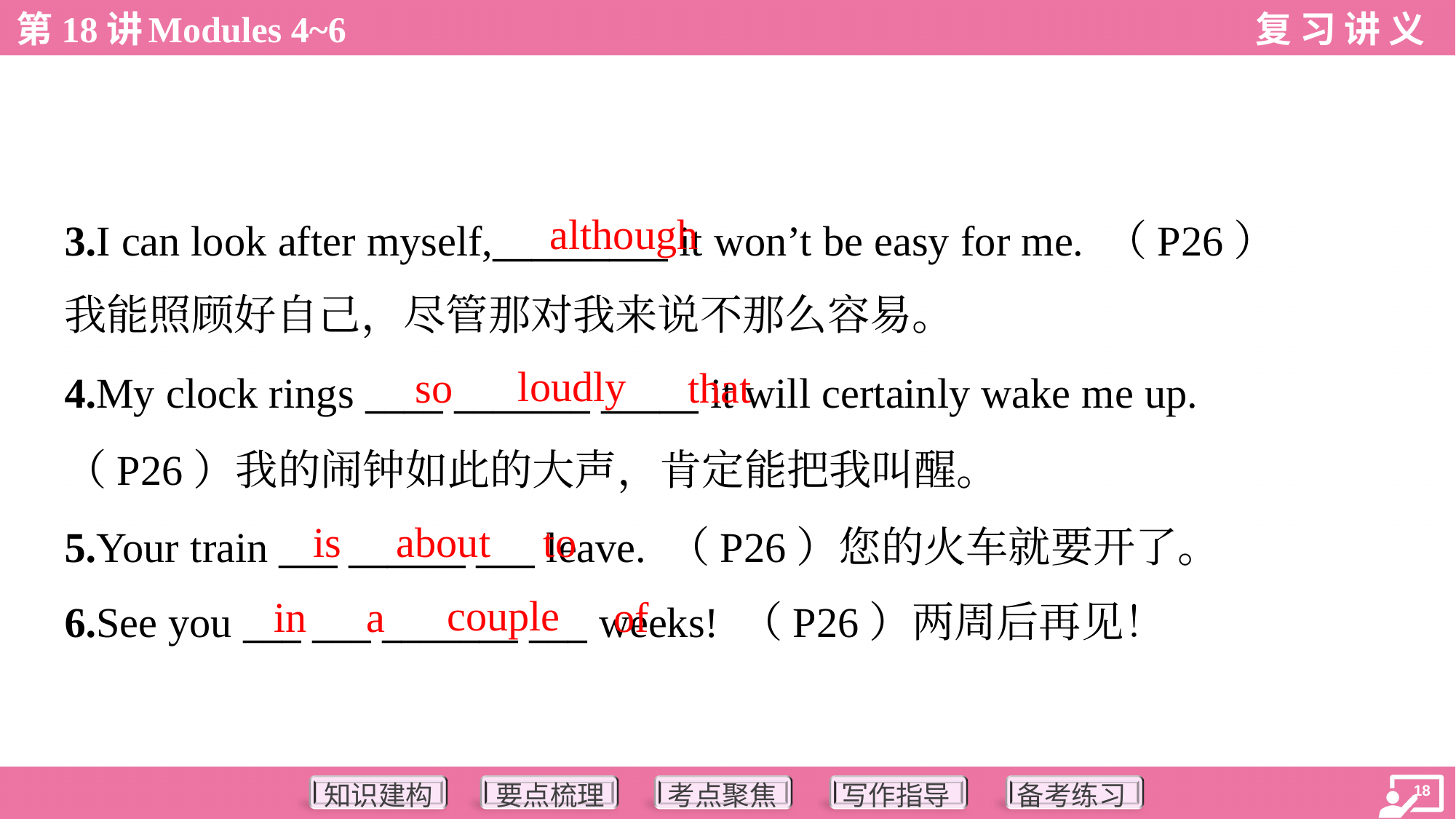

although
3.I can look after myself,_________ it won’t be easy for me. （P26）
我能照顾好自己，尽管那对我来说不那么容易。
loudly
so
that
4.My clock rings ____ _______ _____ it will certainly wake me up.
（P26）我的闹钟如此的大声，肯定能把我叫醒。
5.Your train ___ ______ ___ leave. （P26）您的火车就要开了。
6.See you ___ ___ _______ ___ weeks! （P26）两周后再见！
is
about
to
couple
in
a
of